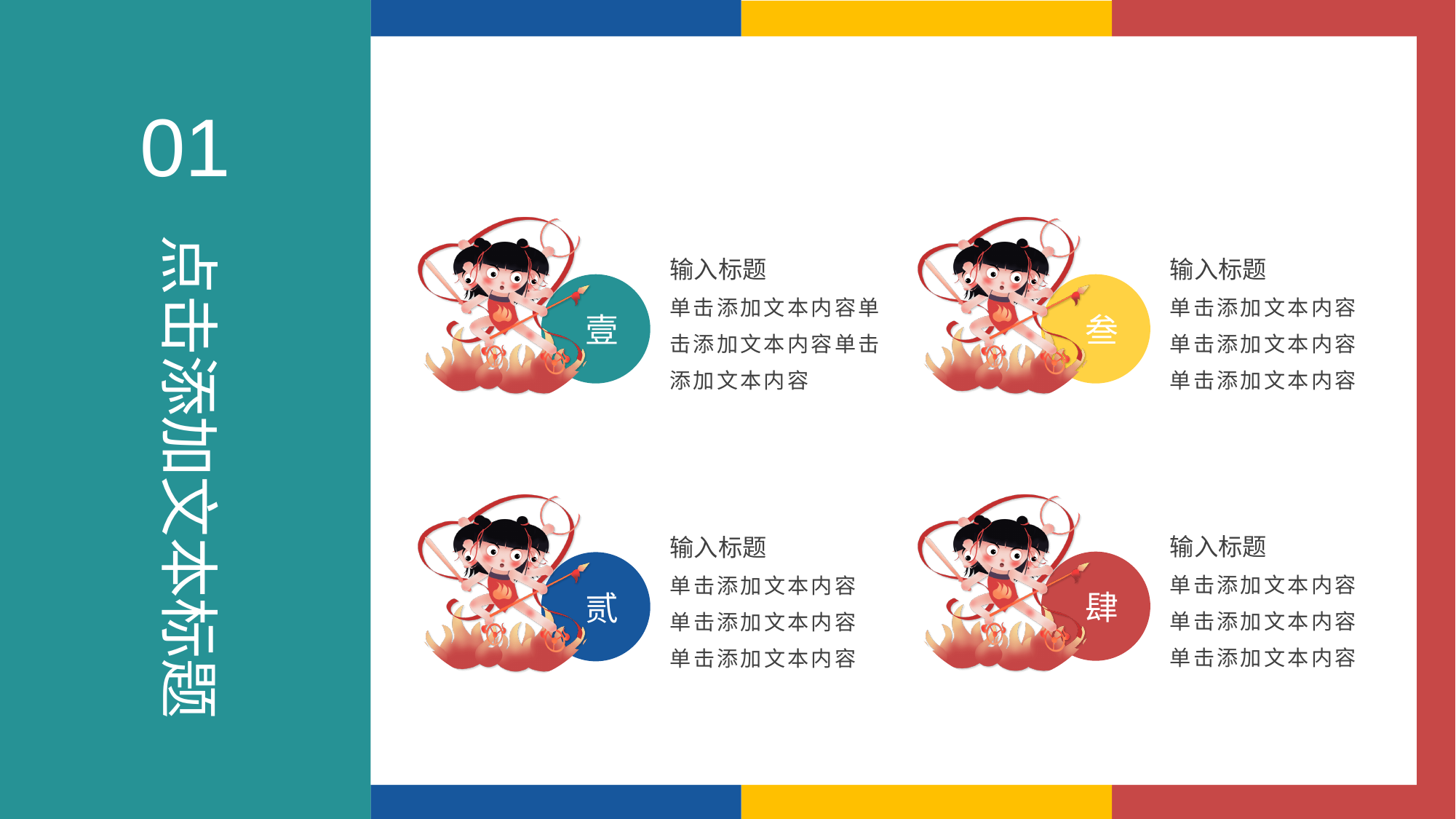

01
点击添加文本标题

输入标题
单击添加文本内容单击添加文本内容单击添加文本内容

壹

输入标题
单击添加文本内容单击添加文本内容单击添加文本内容

叁

输入标题
单击添加文本内容单击添加文本内容单击添加文本内容

肆

输入标题
单击添加文本内容单击添加文本内容单击添加文本内容

贰